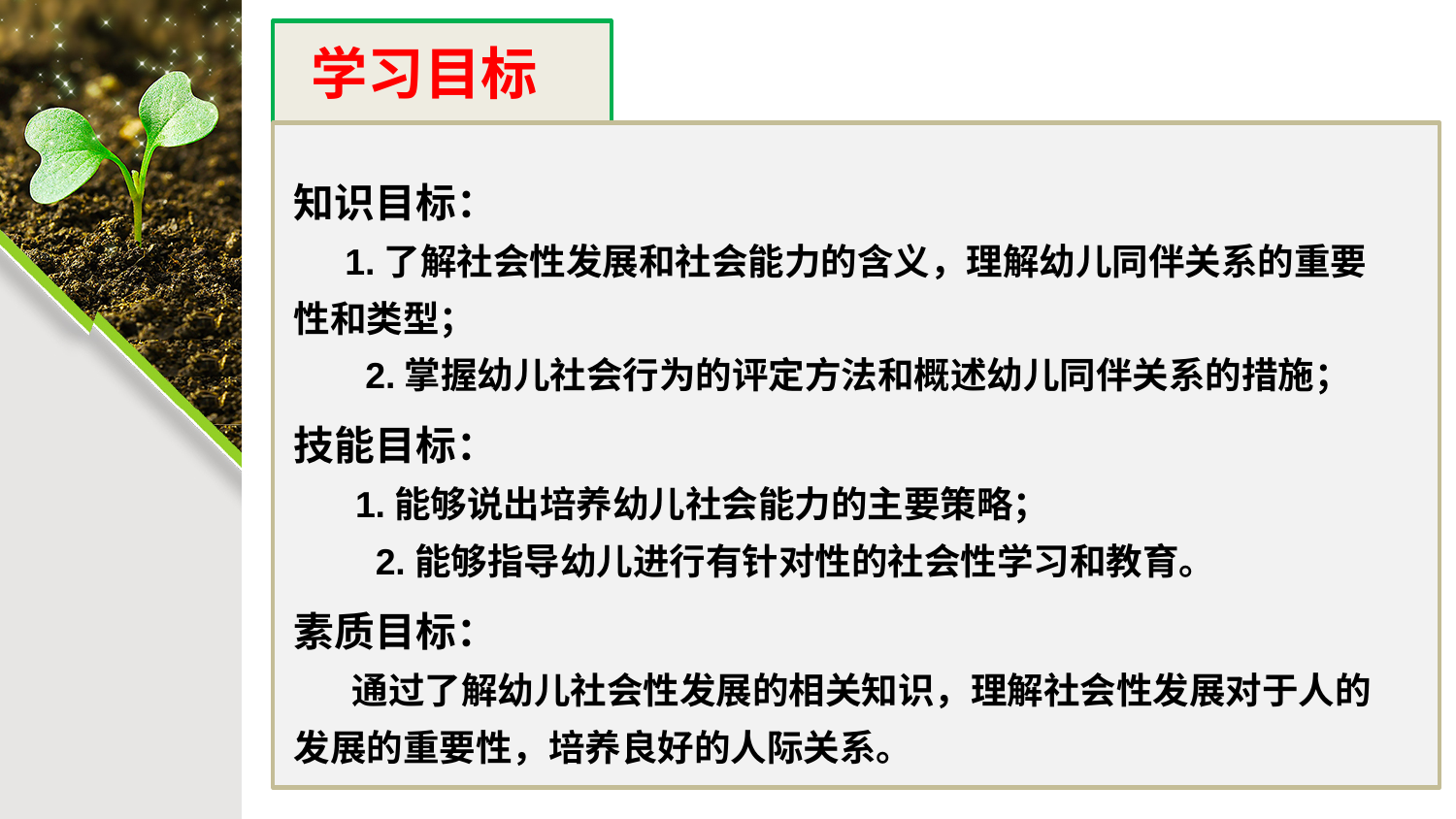

学习目标

知识目标：
     1.了解社会性发展和社会能力的含义，理解幼儿同伴关系的重要性和类型；
       2.掌握幼儿社会行为的评定方法和概述幼儿同伴关系的措施；
技能目标：
      1.能够说出培养幼儿社会能力的主要策略；
        2.能够指导幼儿进行有针对性的社会性学习和教育。
素质目标：
      通过了解幼儿社会性发展的相关知识，理解社会性发展对于人的发展的重要性，培养良好的人际关系。